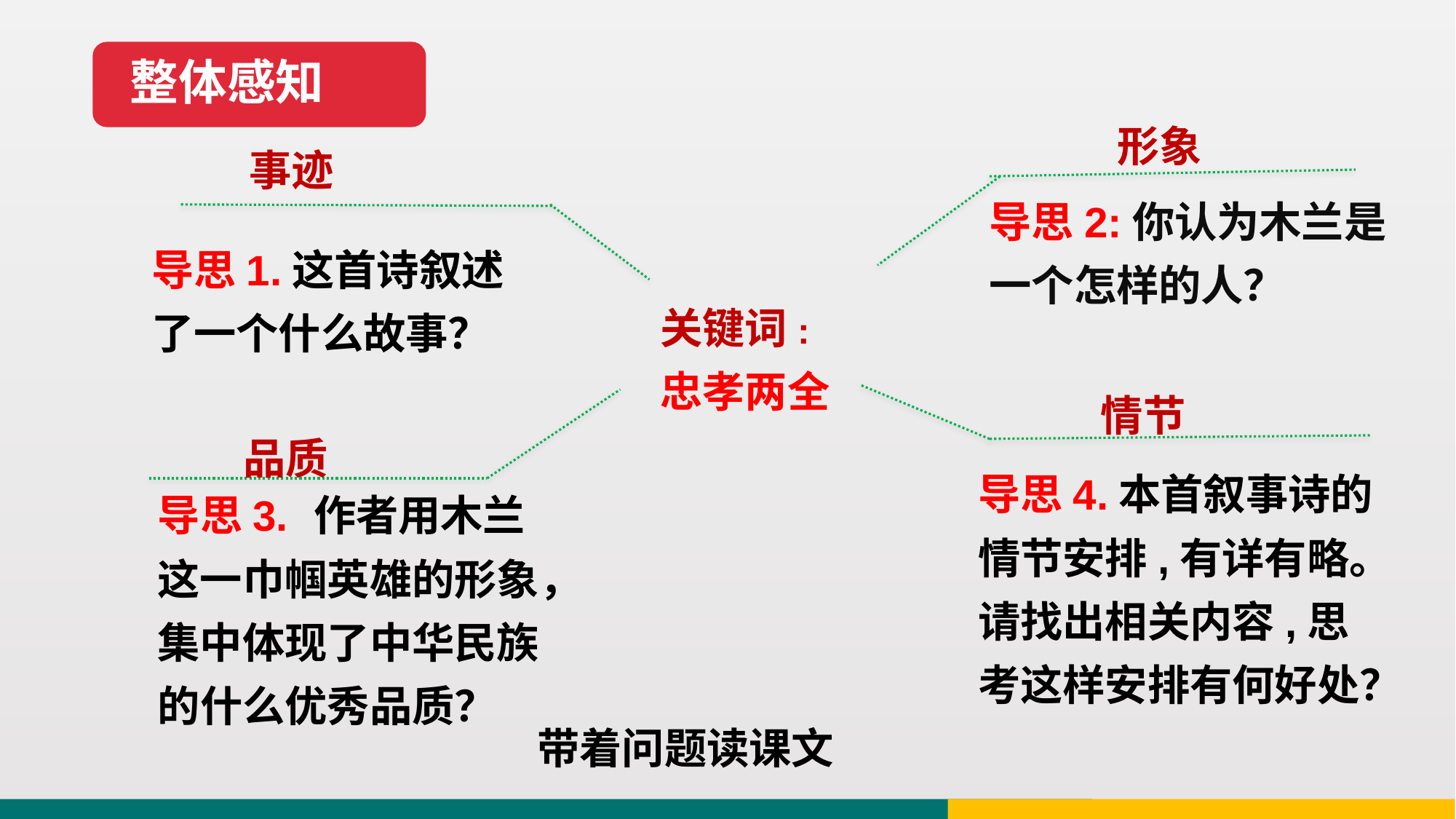

整体感知
形象
事迹
导思2:你认为木兰是一个怎样的人？
导思1.这首诗叙述了一个什么故事？
关键词:
忠孝两全
情节
品质
导思4.本首叙事诗的情节安排,有详有略。请找出相关内容,思考这样安排有何好处？
导思3. 作者用木兰这一巾帼英雄的形象，集中体现了中华民族的什么优秀品质？
      带着问题读课文